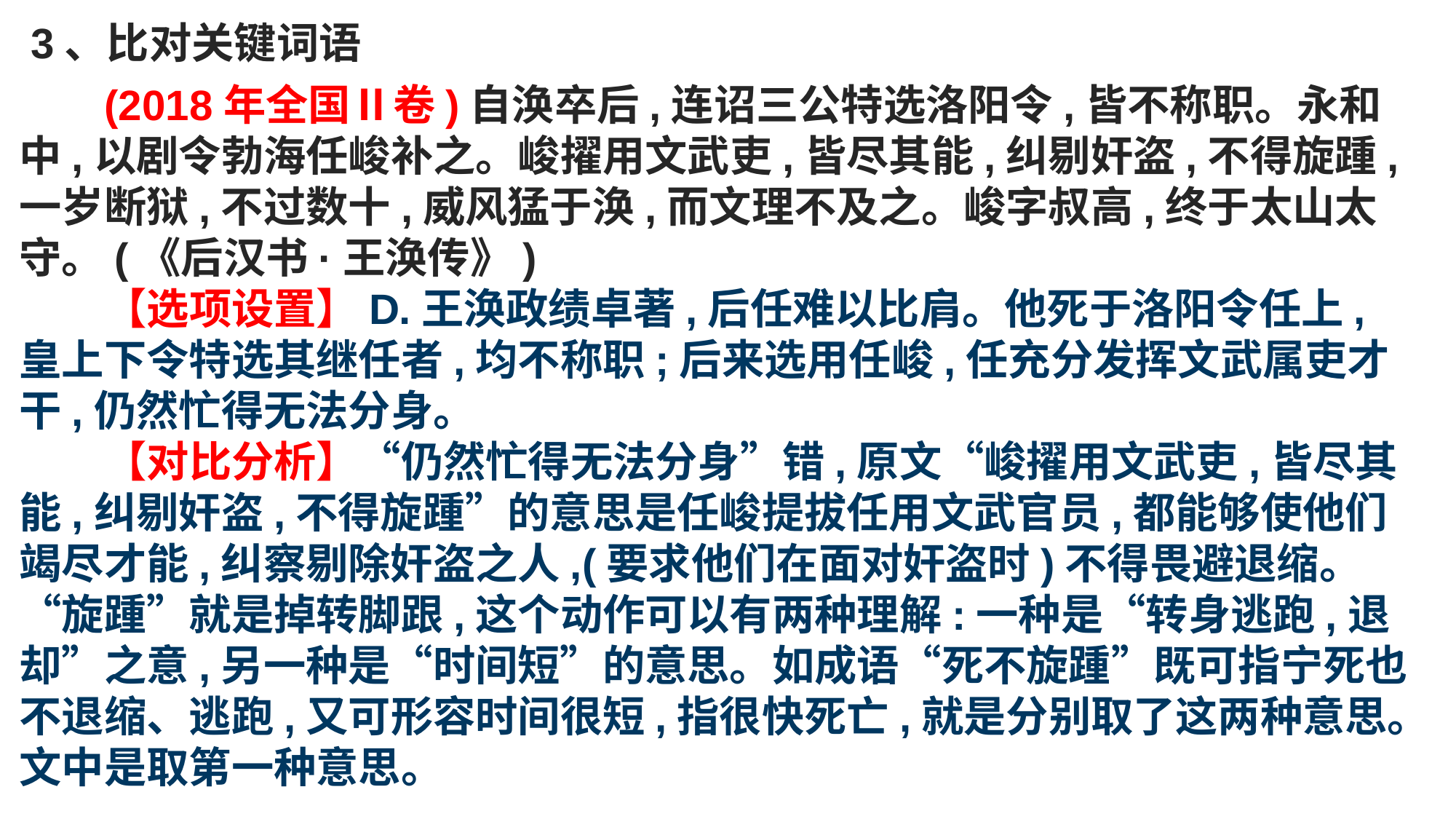

3、比对关键词语
(2018年全国Ⅱ卷)自涣卒后,连诏三公特选洛阳令,皆不称职。永和中,以剧令勃海任峻补之。峻擢用文武吏,皆尽其能,纠剔奸盗,不得旋踵,一岁断狱,不过数十,威风猛于涣,而文理不及之。峻字叔高,终于太山太守。(《后汉书·王涣传》)
【选项设置】D.王涣政绩卓著,后任难以比肩。他死于洛阳令任上,皇上下令特选其继任者,均不称职;后来选用任峻,任充分发挥文武属吏才干,仍然忙得无法分身。
【对比分析】“仍然忙得无法分身”错,原文“峻擢用文武吏,皆尽其能,纠剔奸盗,不得旋踵”的意思是任峻提拔任用文武官员,都能够使他们竭尽才能,纠察剔除奸盗之人,(要求他们在面对奸盗时)不得畏避退缩。“旋踵”就是掉转脚跟,这个动作可以有两种理解:一种是“转身逃跑,退却”之意,另一种是“时间短”的意思。如成语“死不旋踵”既可指宁死也不退缩、逃跑,又可形容时间很短,指很快死亡,就是分别取了这两种意思。文中是取第一种意思。